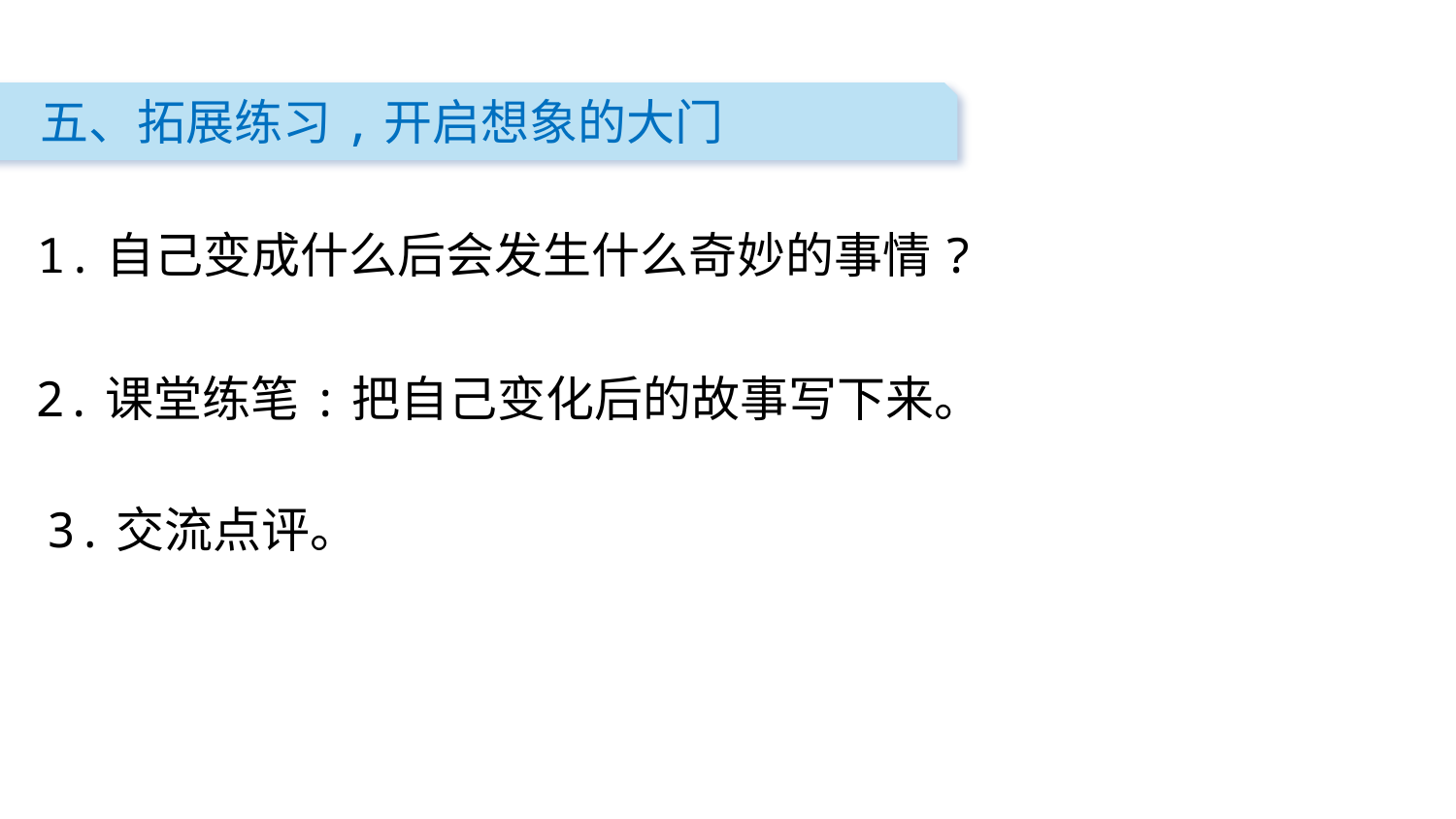

五、拓展练习,开启想象的大门
1.自己变成什么后会发生什么奇妙的事情?
2.课堂练笔:把自己变化后的故事写下来。
3.交流点评。